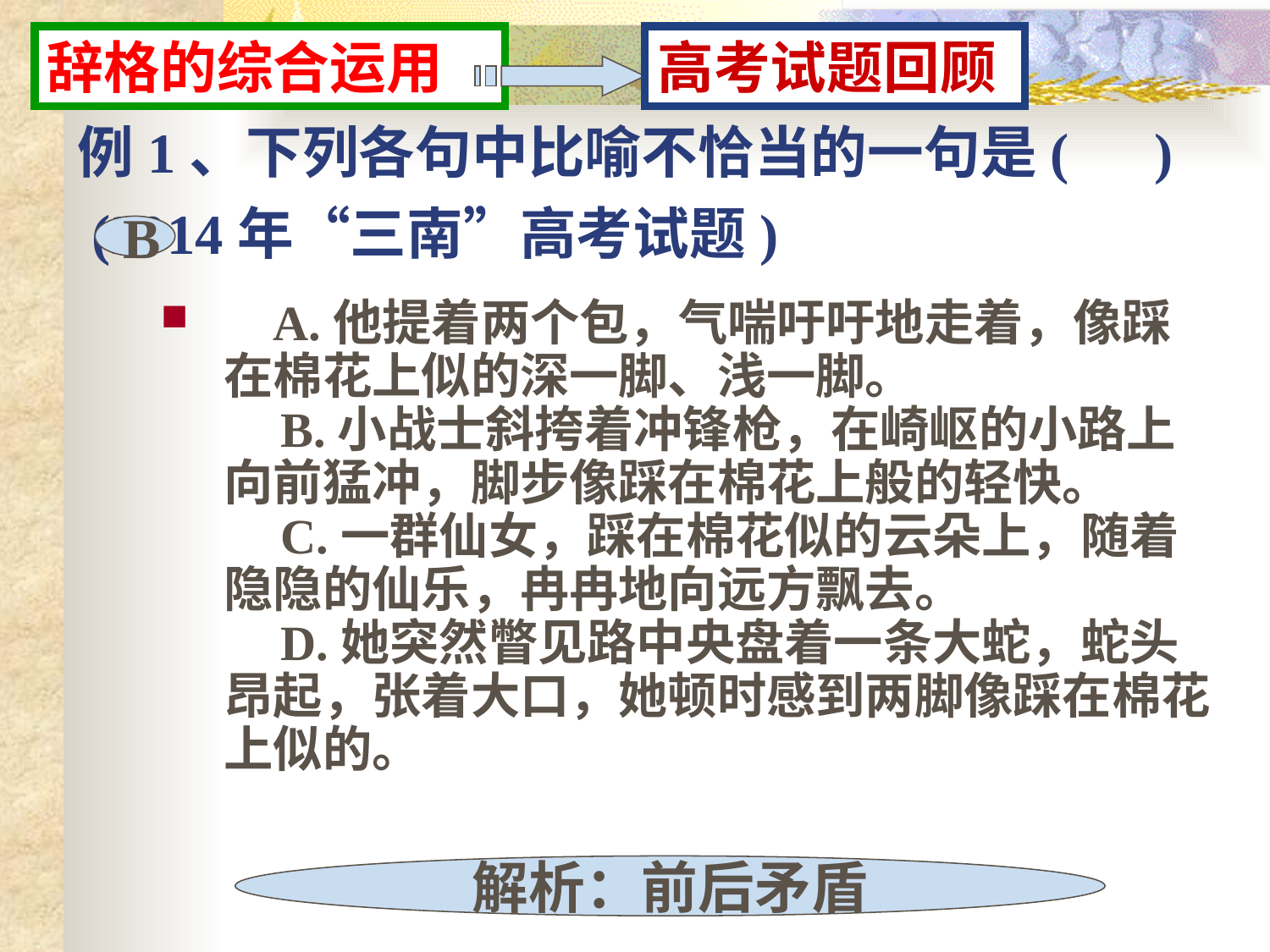

辞格的综合运用
高考试题回顾

# 例1、下列各句中比喻不恰当的一句是(      )  (2014年“三南”高考试题)
 B
    A.他提着两个包，气喘吁吁地走着，像踩在棉花上似的深一脚、浅一脚。
    B.小战士斜挎着冲锋枪，在崎岖的小路上向前猛冲，脚步像踩在棉花上般的轻快。
    C.一群仙女，踩在棉花似的云朵上，随着隐隐的仙乐，冉冉地向远方飘去。
    D.她突然瞥见路中央盘着一条大蛇，蛇头昂起，张着大口，她顿时感到两脚像踩在棉花上似的。
解析：前后矛盾